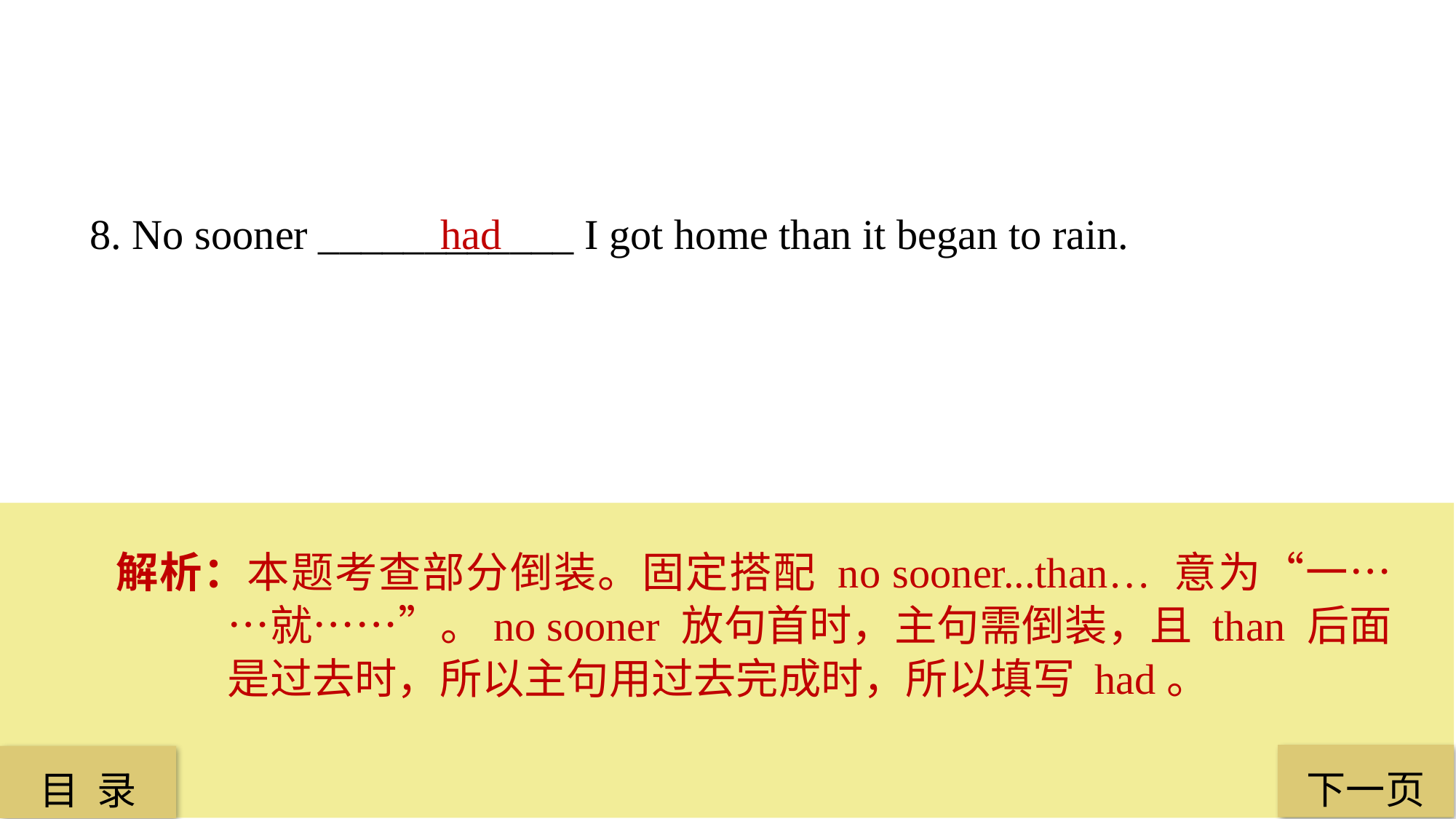

8. No sooner ____________ I got home than it began to rain.
 had
解析：本题考查部分倒装。固定搭配 no sooner...than… 意为“一……就……”。no sooner 放句首时，主句需倒装，且 than 后面是过去时，所以主句用过去完成时，所以填写 had。